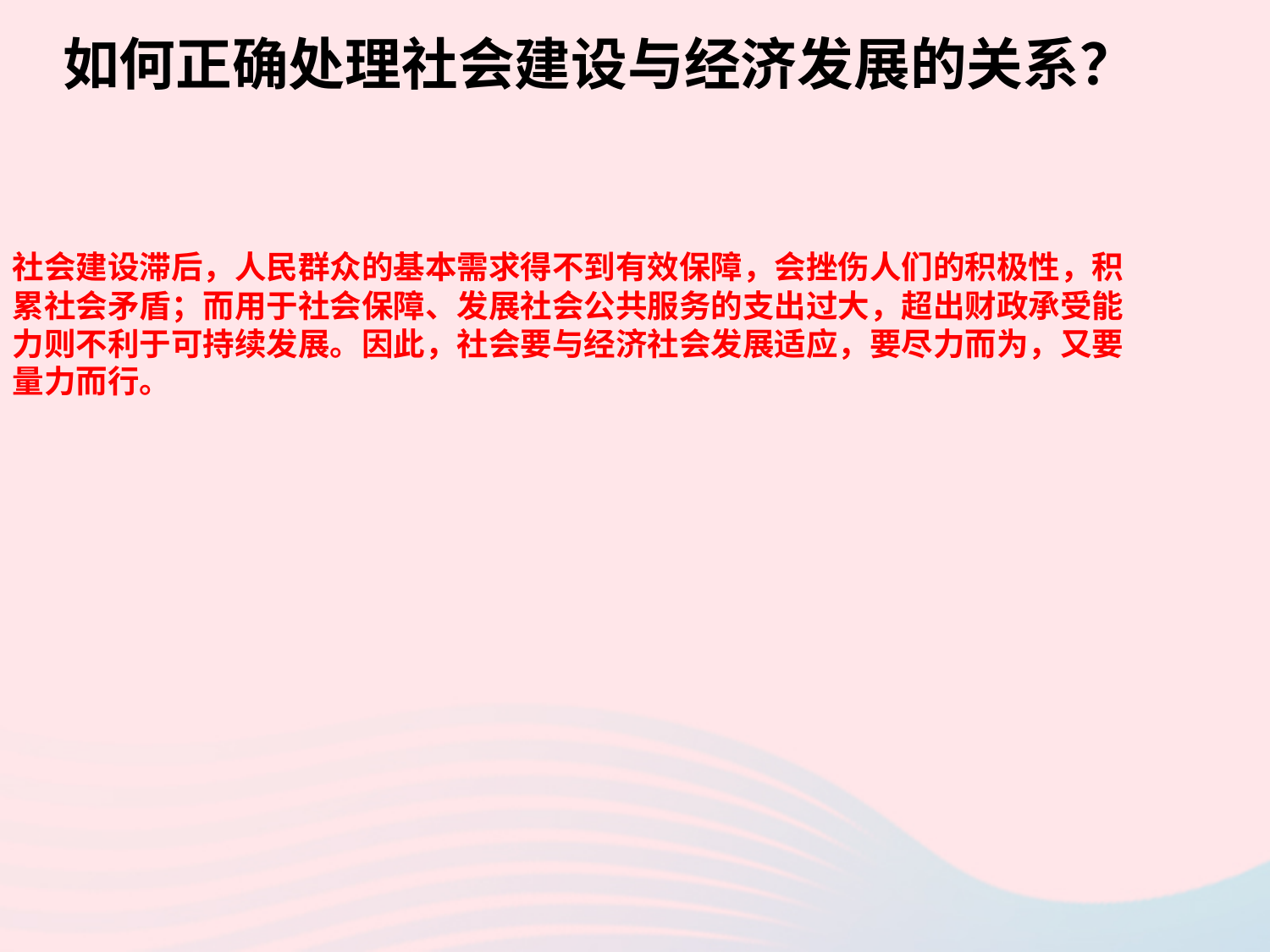

如何正确处理社会建设与经济发展的关系？
社会建设滞后，人民群众的基本需求得不到有效保障，会挫伤人们的积极性，积累社会矛盾；而用于社会保障、发展社会公共服务的支出过大，超出财政承受能力则不利于可持续发展。因此，社会要与经济社会发展适应，要尽力而为，又要量力而行。